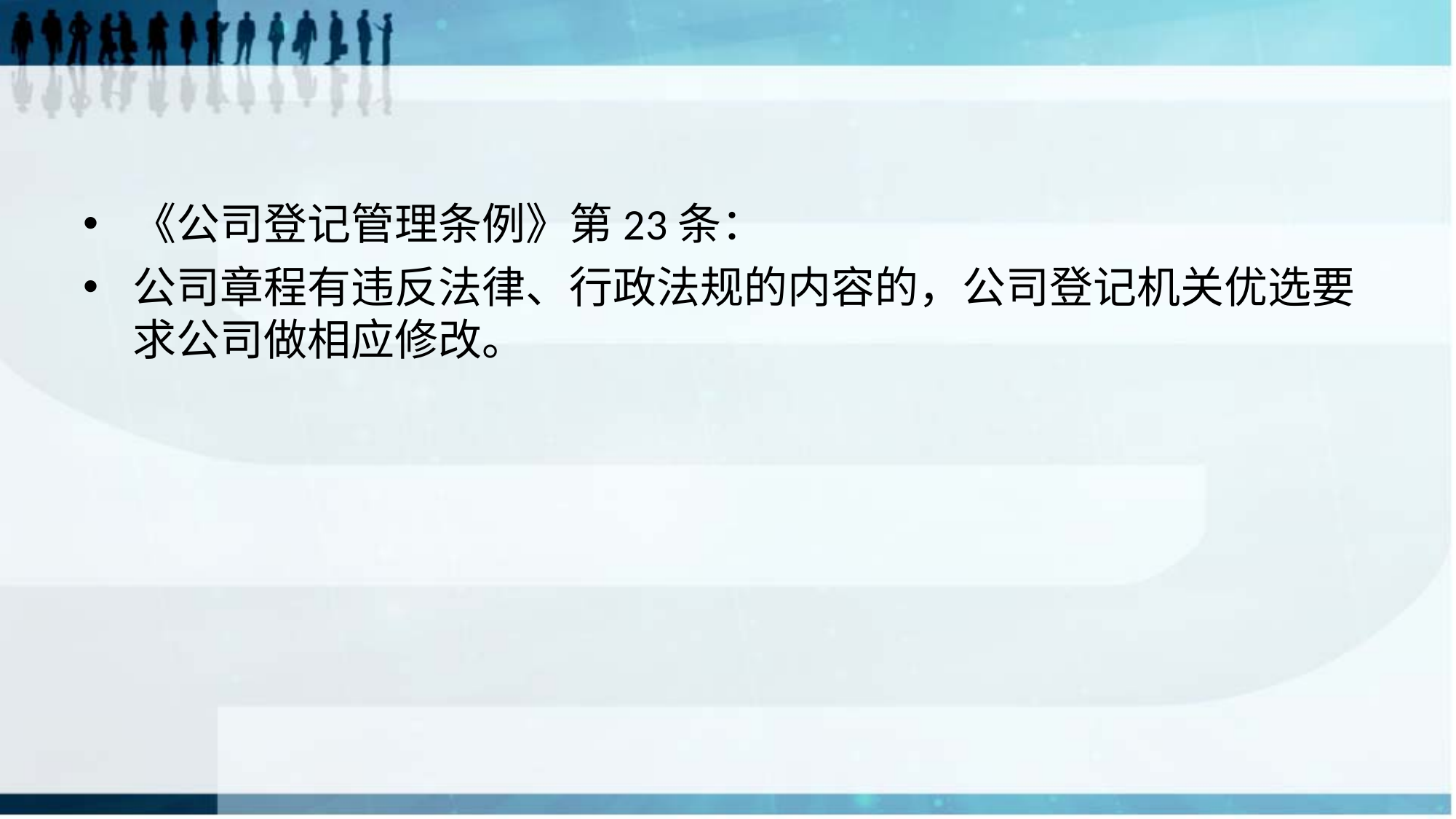

#
《公司登记管理条例》第23条：
公司章程有违反法律、行政法规的内容的，公司登记机关优选要求公司做相应修改。